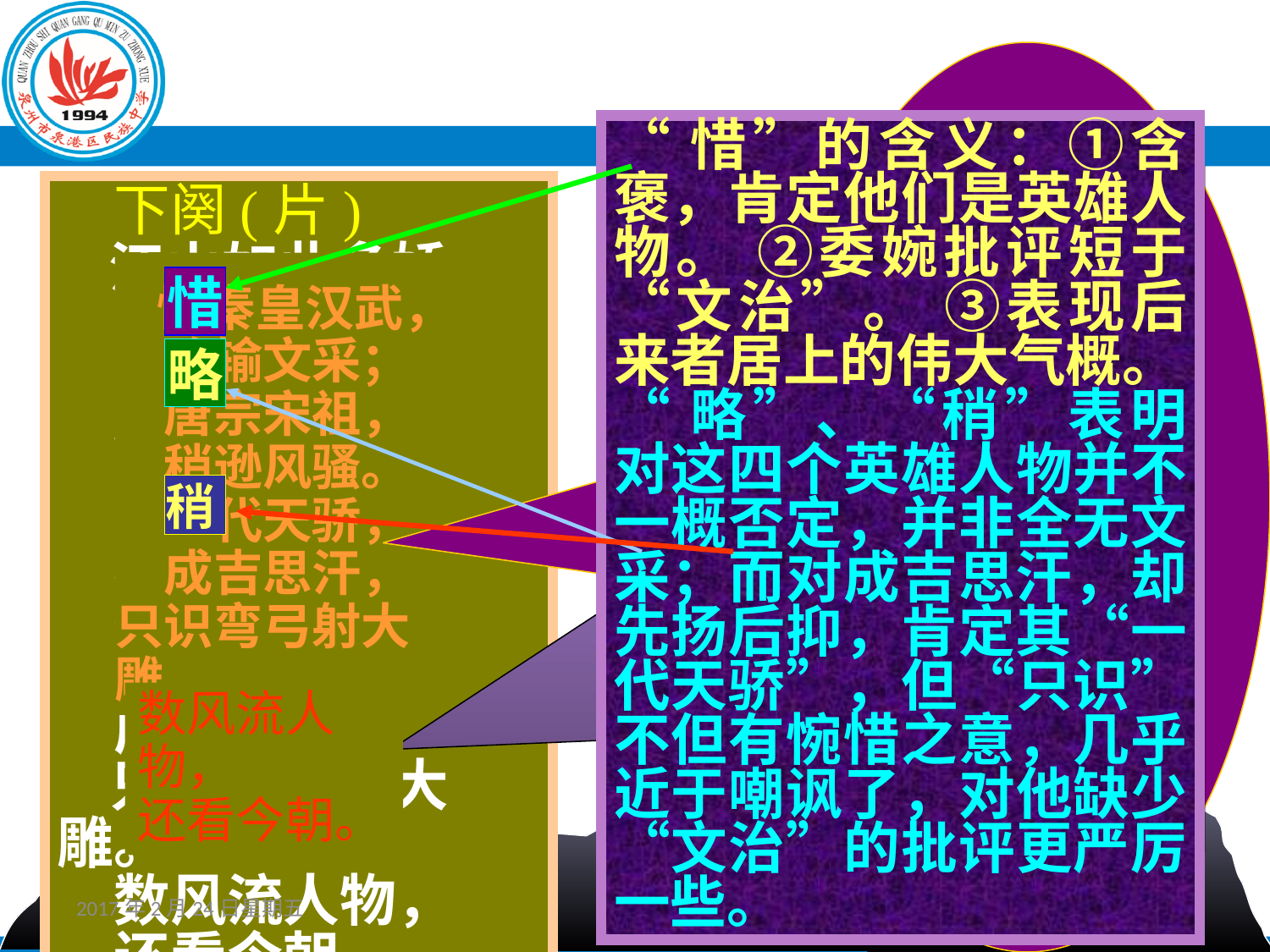

“引”字引出了秦始皇、汉武帝、唐太宗、宋太祖、成吉思汗。这五人都是历史上杰出人物，是无数英雄中的姣姣者，都具雄才大略，赫赫战功，对中国历史的发展产生过巨大影响。但一个“惜”字，显现出作者对他们的遗憾。
　惜秦皇汉武，
　略输文采；
　唐宗宋祖，
　稍逊风骚。
　一代天骄，
　成吉思汗，
只识弯弓射大雕。

“惜”的含义：①含褒，肯定他们是英雄人物。 ②委婉批评短于“文治”。 ③表现后来者居上的伟大气概。
“略”、“稍”表明对这四个英雄人物并不一概否定，并非全无文采；而对成吉思汗，却先扬后抑，肯定其“一代天骄”，但“只识”不但有惋惜之意，几乎近于嘲讽了，对他缺少“文治”的批评更严厉一些。

惜
略

稍
今朝的风流人物：新时代在文治和武治（文韬武略）方面都更具才能和抱负的人，是人民群众，也是领导人民群众进行斗争的革命家，还是诗人自己。这是诗人的自信和自励，是对中国共产党和人民大众的歌颂，是他们决心登上历史舞台的宣言。这是全诗的主旨所在。
数风流人物，
还看今朝。
　下阕(片)
   江山如此多娇，
　引无数英雄
       竞折腰。
　惜秦皇汉武，
　略输文采；
　唐宗宋祖，
　稍逊风骚。
　一代天骄，
　成吉思汗，
   只识弯弓射大 雕。
　数风流人物，
　还看今朝。

2017年2月24日星期五